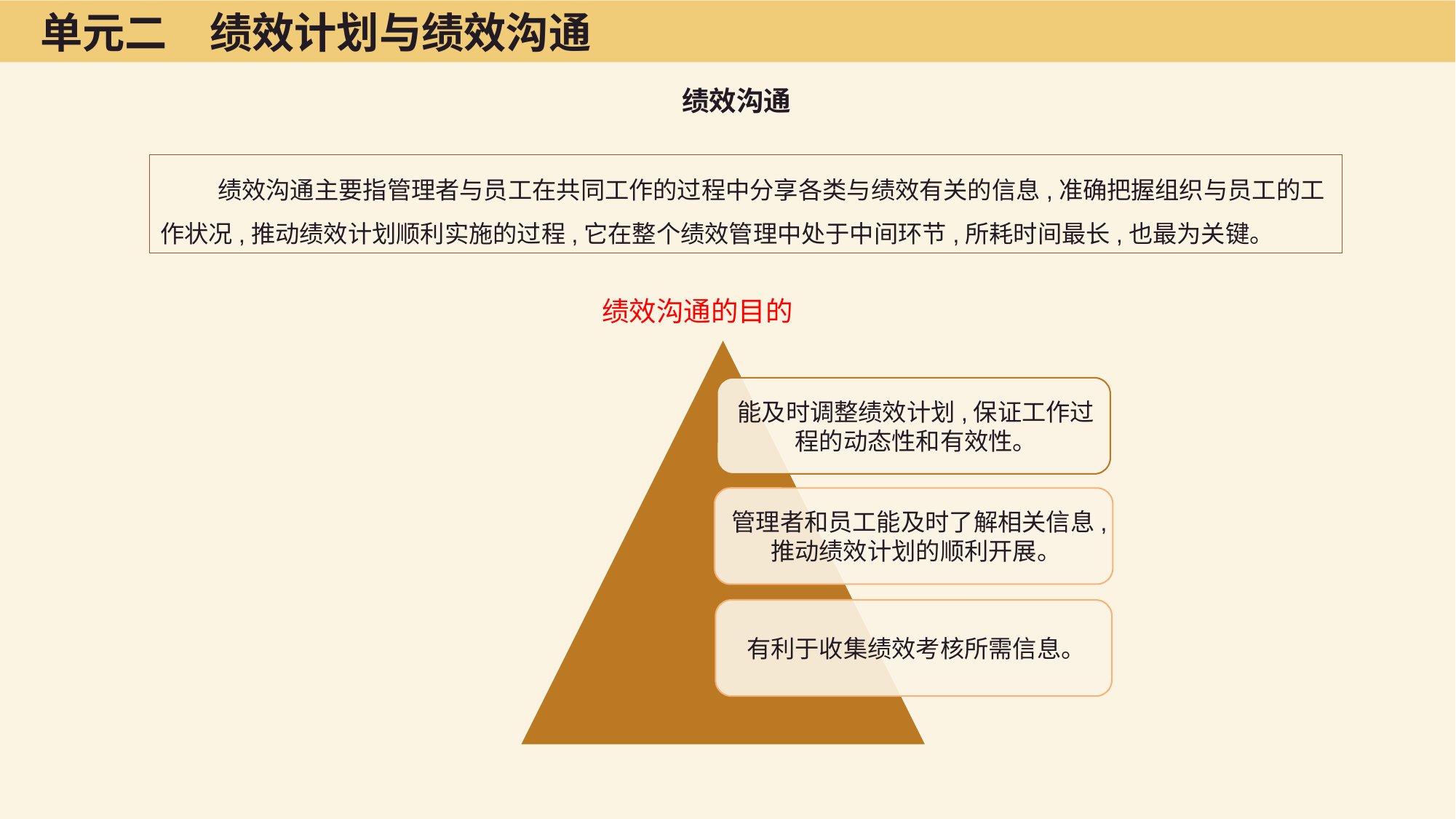

单元二　绩效计划与绩效沟通
绩效沟通
绩效沟通主要指管理者与员工在共同工作的过程中分享各类与绩效有关的信息,准确把握组织与员工的工作状况,推动绩效计划顺利实施的过程,它在整个绩效管理中处于中间环节,所耗时间最长,也最为关键。
绩效沟通的目的
能及时调整绩效计划,保证工作过程的动态性和有效性。
管理者和员工能及时了解相关信息,推动绩效计划的顺利开展。
有利于收集绩效考核所需信息。